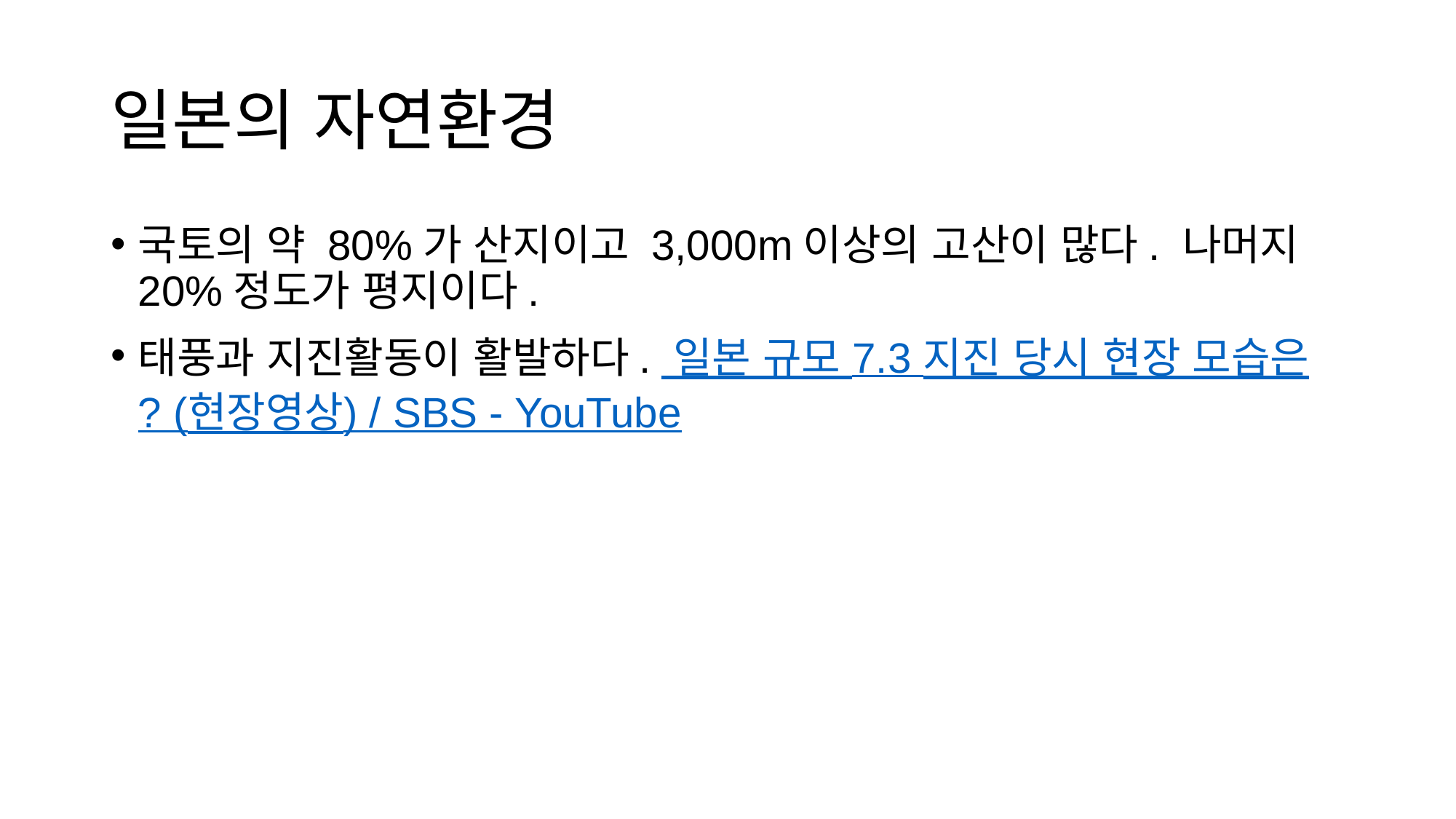

# 일본의 자연환경
국토의 약 80%가 산지이고 3,000m이상의 고산이 많다. 나머지 20%정도가 평지이다.
태풍과 지진활동이 활발하다. 일본 규모 7.3 지진 당시 현장 모습은? (현장영상) / SBS - YouTube